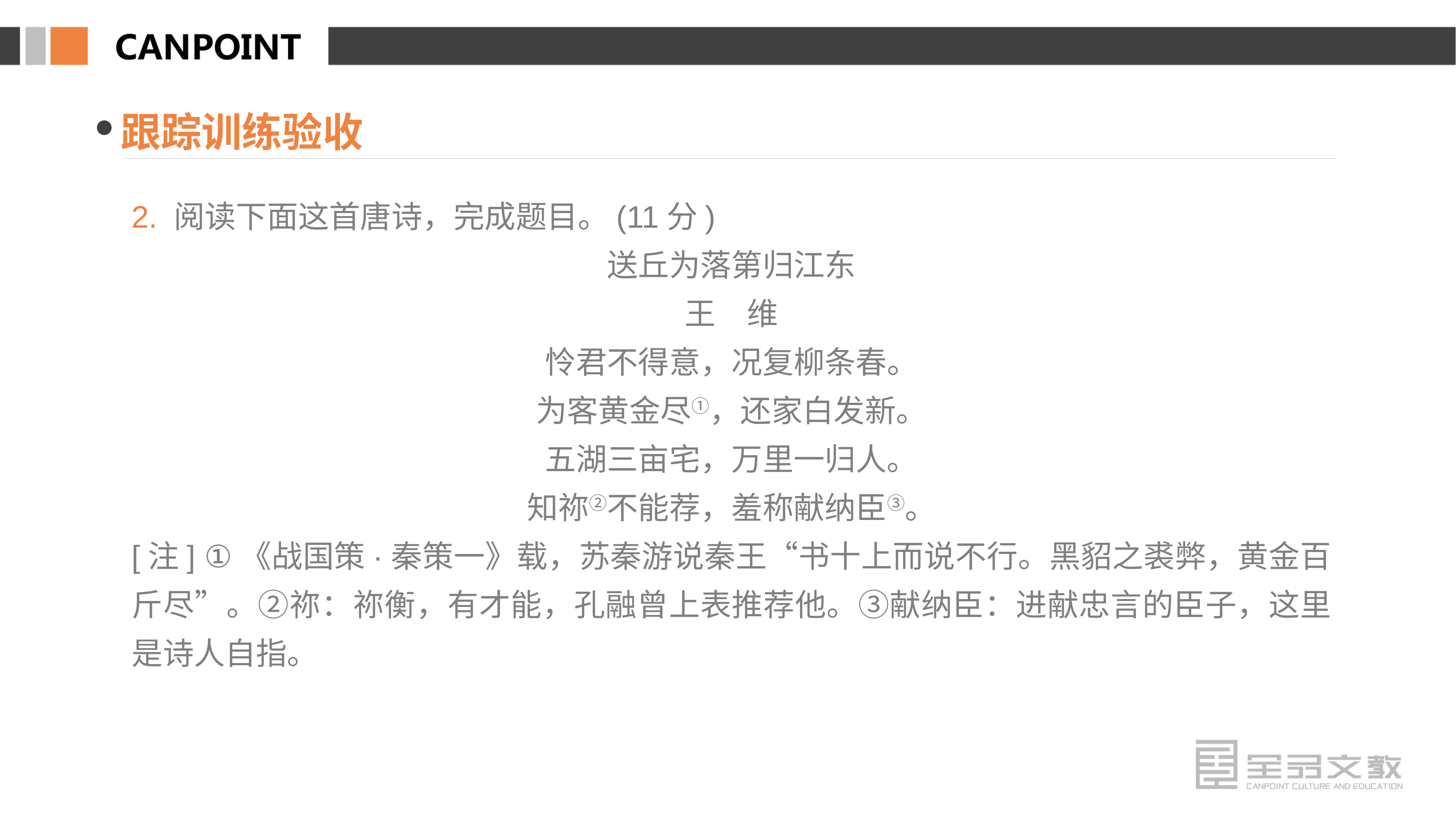

跟踪训练验收

2. 阅读下面这首唐诗，完成题目。(11分)
送丘为落第归江东
王　维
怜君不得意，况复柳条春。
为客黄金尽①，还家白发新。
五湖三亩宅，万里一归人。
知祢②不能荐，羞称献纳臣③。
[注] ①《战国策·秦策一》载，苏秦游说秦王“书十上而说不行。黑貂之裘弊，黄金百斤尽”。②祢：祢衡，有才能，孔融曾上表推荐他。③献纳臣：进献忠言的臣子，这里是诗人自指。